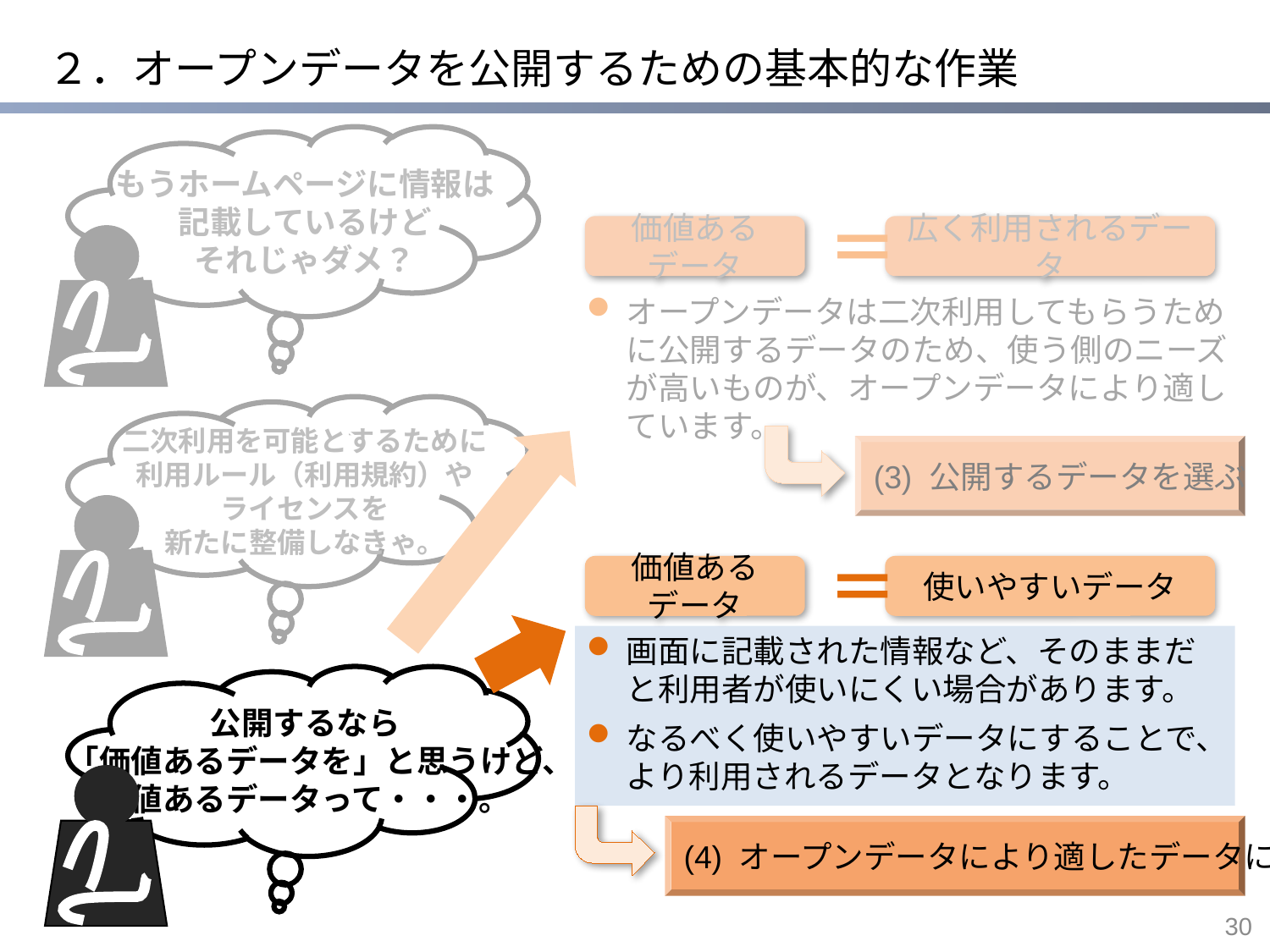

# ２．オープンデータを公開するための基本的な作業

もうホームページに情報は
記載しているけど
それじゃダメ？
価値あるデータ
＝
広く利用されるデータ

オープンデータは二次利用してもらうために公開するデータのため、使う側のニーズが高いものが、オープンデータにより適しています。

二次利用を可能とするために
利用ルール（利用規約）や
ライセンスを
新たに整備しなきゃ。

(3) 公開するデータを選ぶ

「

価値あるデータ
＝
使いやすいデータ

画面に記載された情報など、そのままだと利用者が使いにくい場合があります。
なるべく使いやすいデータにすることで、より利用されるデータとなります。

公開するなら
「価値あるデータを」と思うけど、
価値あるデータって・・・。

(4) オープンデータにより適したデータにする
30